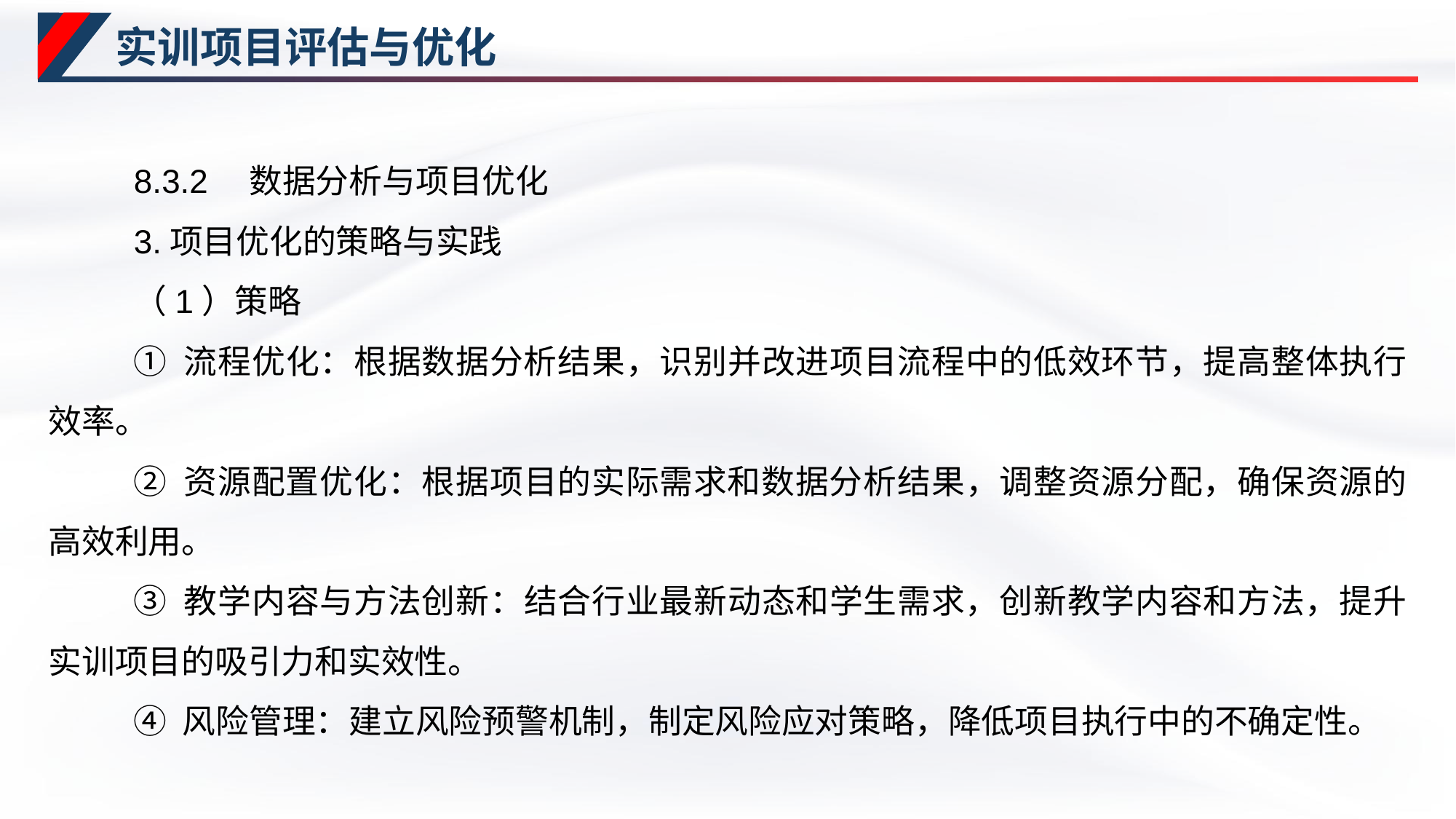

# 实训项目评估与优化
8.3.2　数据分析与项目优化
3.项目优化的策略与实践
（1）策略
① 流程优化：根据数据分析结果，识别并改进项目流程中的低效环节，提高整体执行效率。
② 资源配置优化：根据项目的实际需求和数据分析结果，调整资源分配，确保资源的高效利用。
③ 教学内容与方法创新：结合行业最新动态和学生需求，创新教学内容和方法，提升实训项目的吸引力和实效性。
④ 风险管理：建立风险预警机制，制定风险应对策略，降低项目执行中的不确定性。